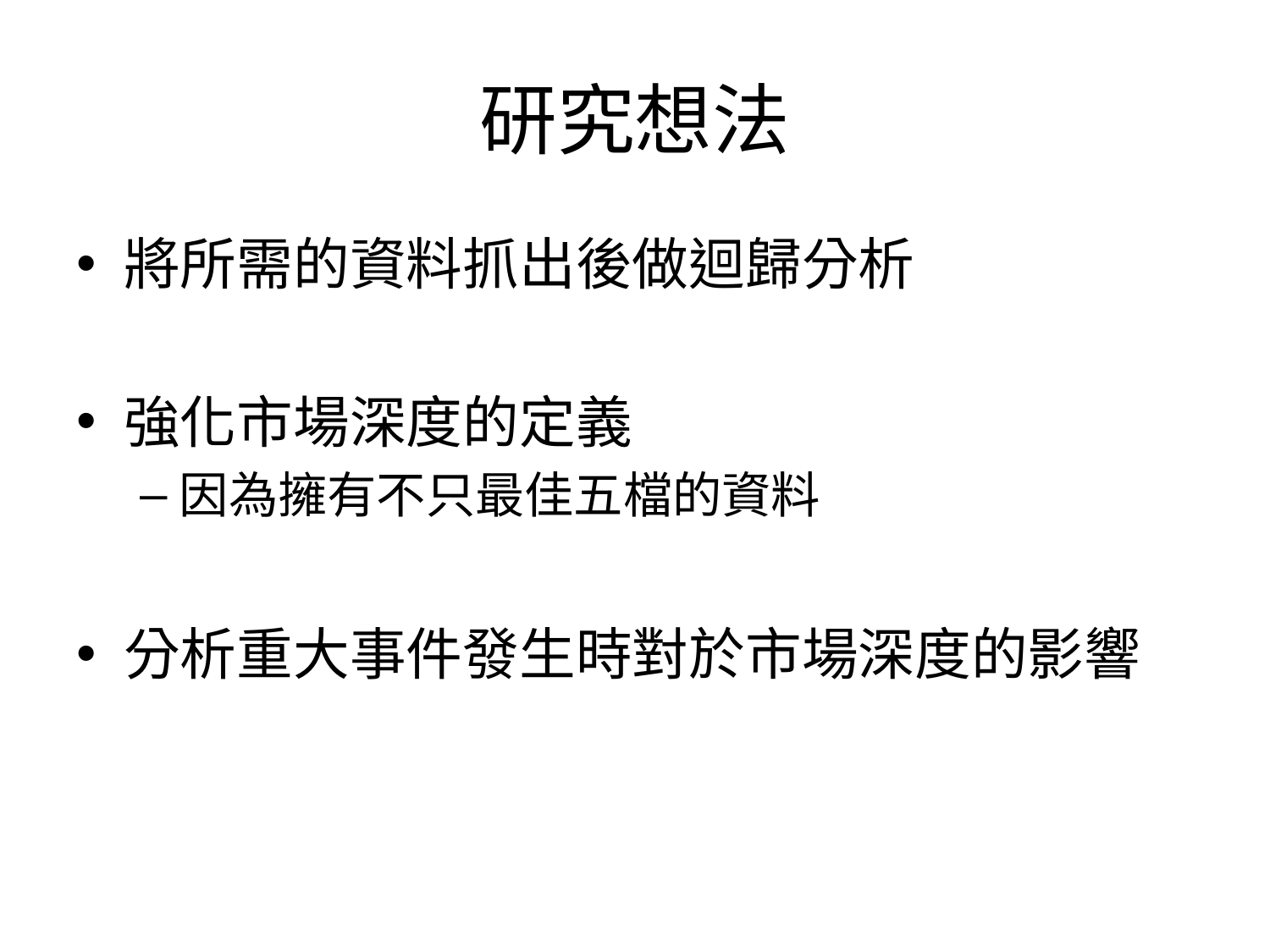

# 研究想法
將所需的資料抓出後做迴歸分析

強化市場深度的定義
因為擁有不只最佳五檔的資料

分析重大事件發生時對於市場深度的影響